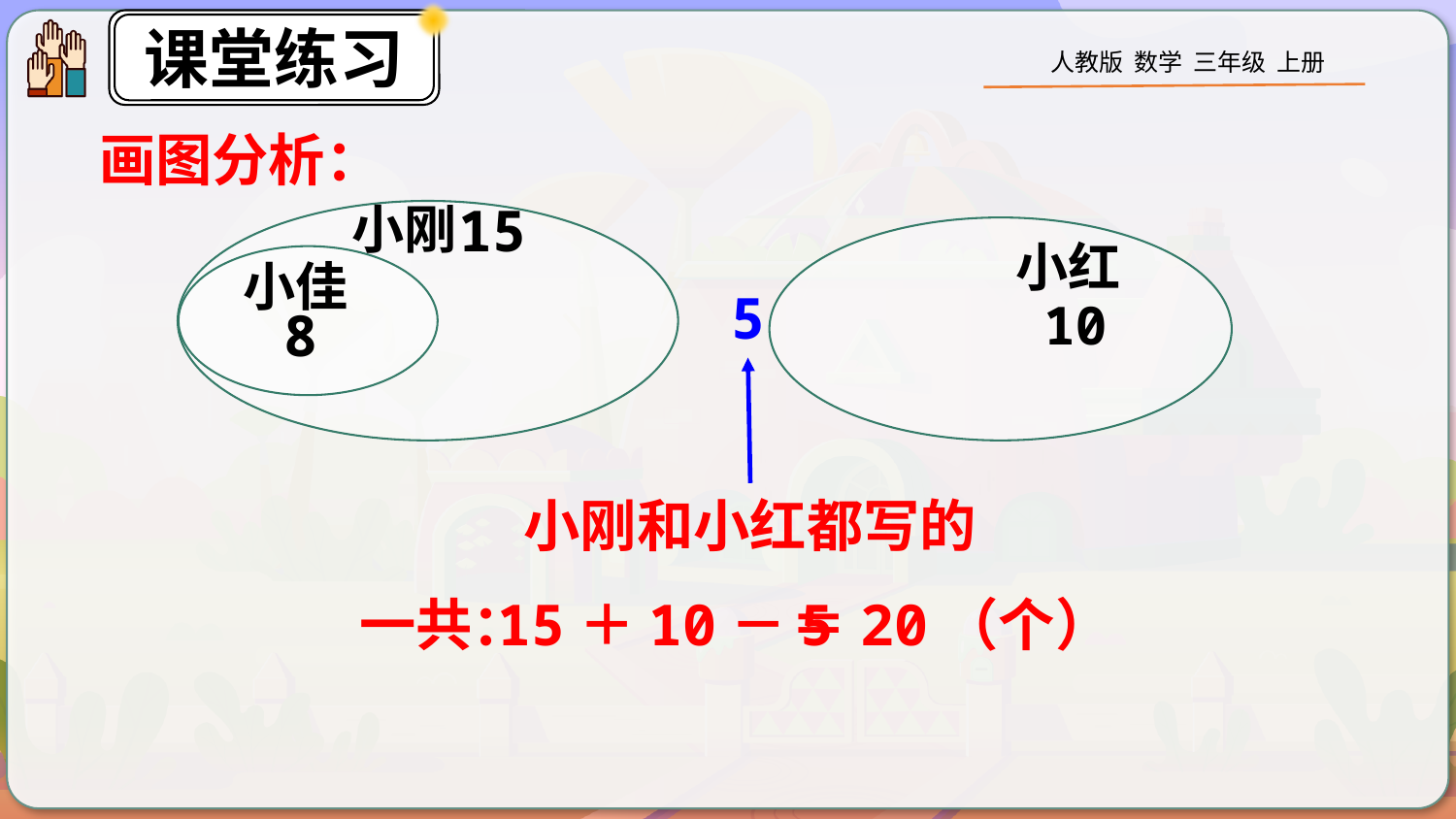

画图分析：
15
小刚

小佳
8

小红
10
5
小刚和小红都写的
一共：
＝20（个）
15＋10－5